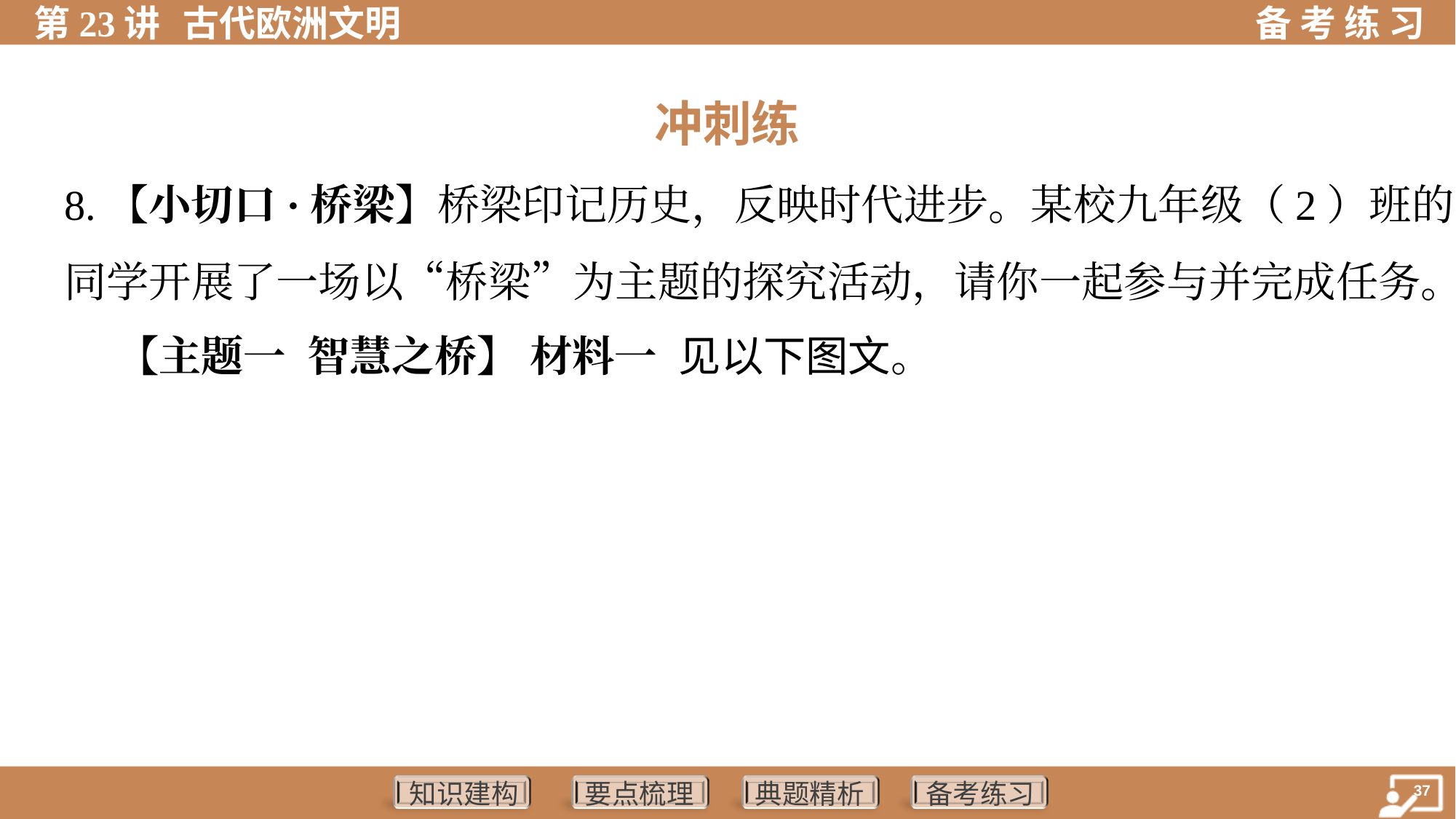

冲刺练
8.【小切口·桥梁】桥梁印记历史，反映时代进步。某校九年级（2）班的
同学开展了一场以“桥梁”为主题的探究活动，请你一起参与并完成任务。
    【主题一  智慧之桥】 材料一  见以下图文。